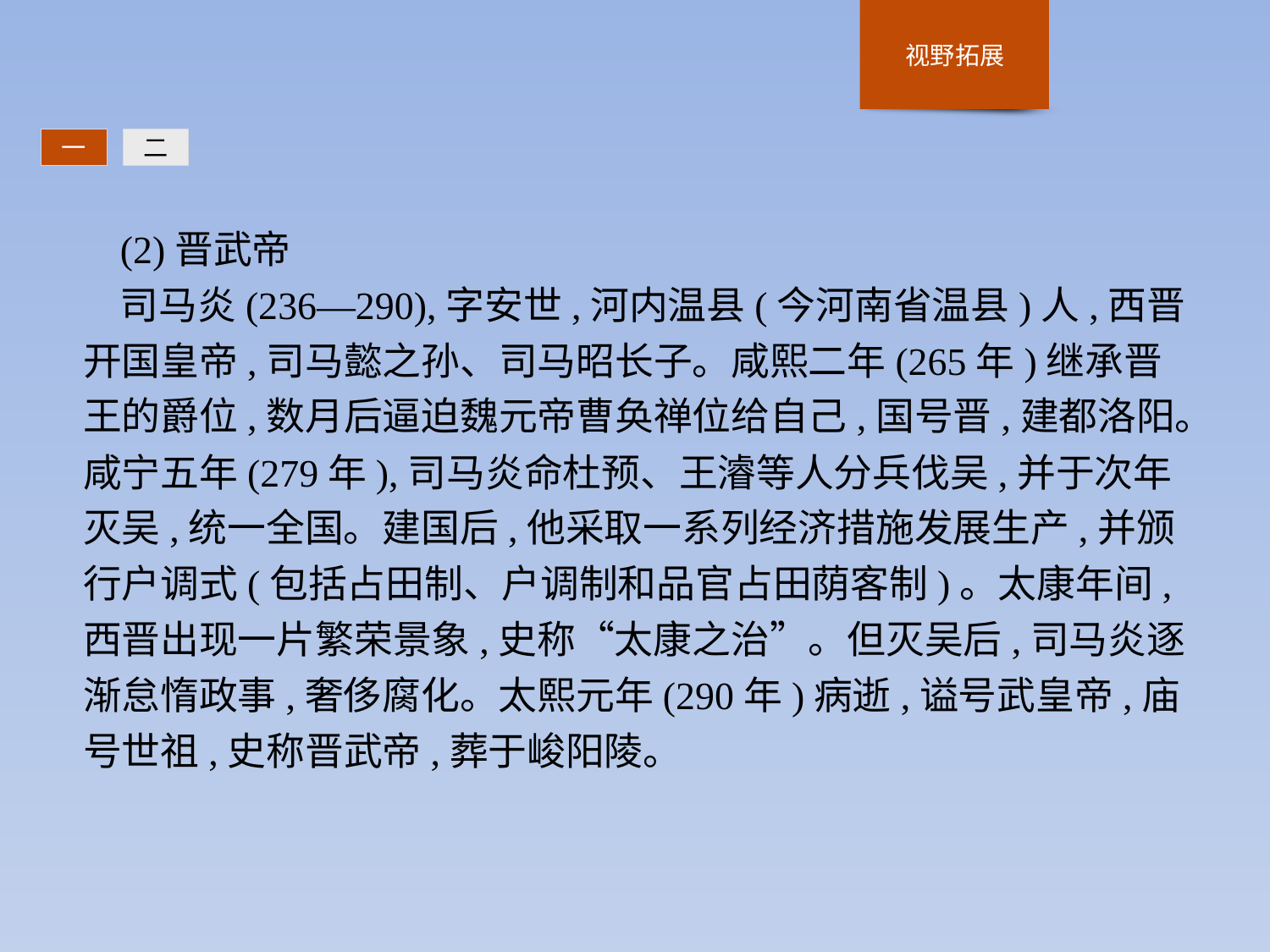

一
二
(2)晋武帝
司马炎(236—290),字安世,河内温县(今河南省温县)人,西晋开国皇帝,司马懿之孙、司马昭长子。咸熙二年(265年)继承晋王的爵位,数月后逼迫魏元帝曹奂禅位给自己,国号晋,建都洛阳。咸宁五年(279年),司马炎命杜预、王濬等人分兵伐吴,并于次年灭吴,统一全国。建国后,他采取一系列经济措施发展生产,并颁行户调式(包括占田制、户调制和品官占田荫客制)。太康年间,西晋出现一片繁荣景象,史称“太康之治”。但灭吴后,司马炎逐渐怠惰政事,奢侈腐化。太熙元年(290年)病逝,谥号武皇帝,庙号世祖,史称晋武帝,葬于峻阳陵。